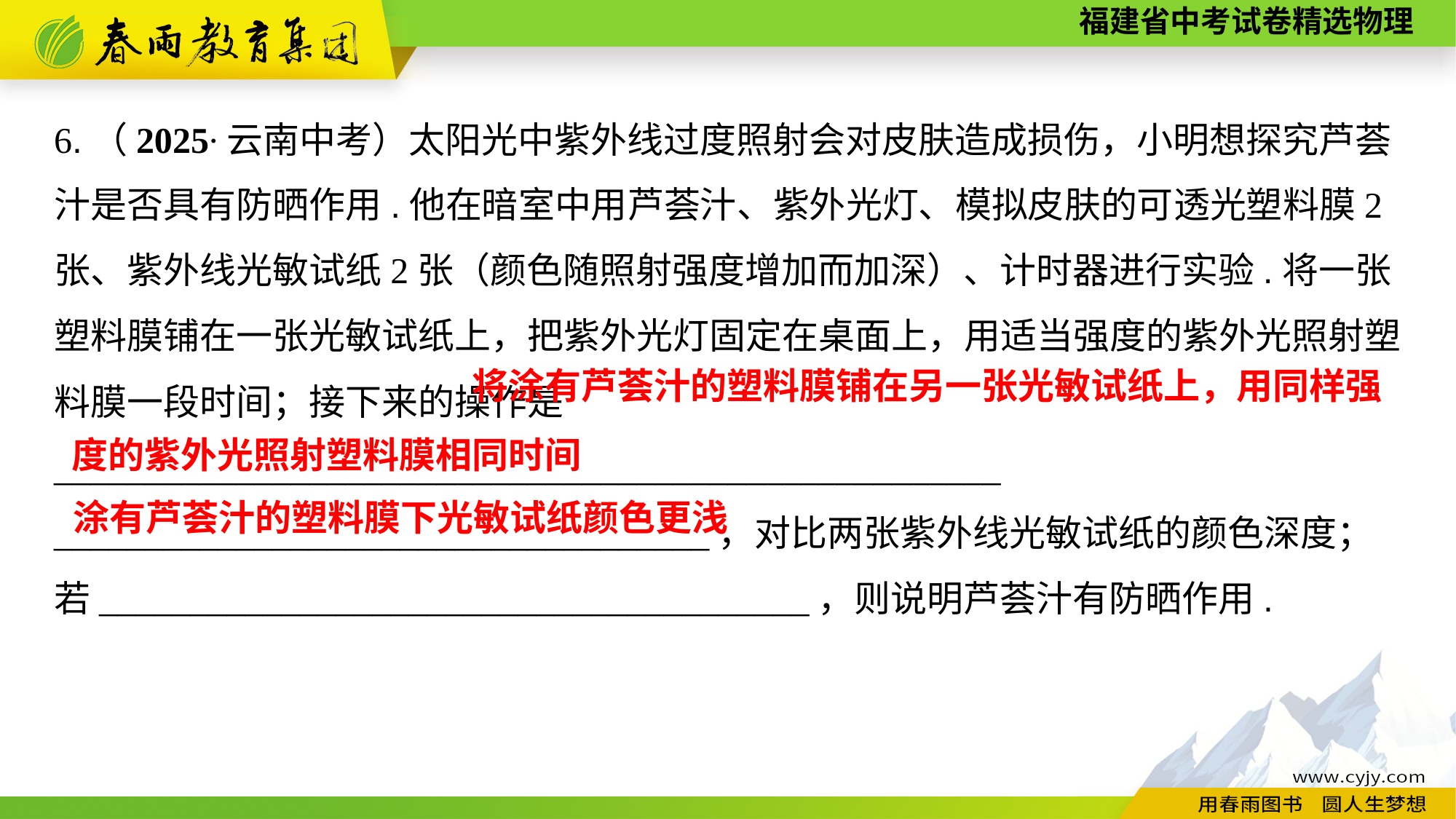

6.（2025∙云南中考）太阳光中紫外线过度照射会对皮肤造成损伤，小明想探究芦荟汁是否具有防晒作用.他在暗室中用芦荟汁、紫外光灯、模拟皮肤的可透光塑料膜2张、紫外线光敏试纸2张（颜色随照射强度增加而加深）、计时器进行实验.将一张塑料膜铺在一张光敏试纸上，把紫外光灯固定在桌面上，用适当强度的紫外光照射塑料膜一段时间；接下来的操作是____________________________________________________
____________________________________，对比两张紫外线光敏试纸的颜色深度；若_______________________________________，则说明芦荟汁有防晒作用.

将涂有芦荟汁的塑料膜铺在另一张光敏试纸上，用同样强
度的紫外光照射塑料膜相同时间
涂有芦荟汁的塑料膜下光敏试纸颜色更浅